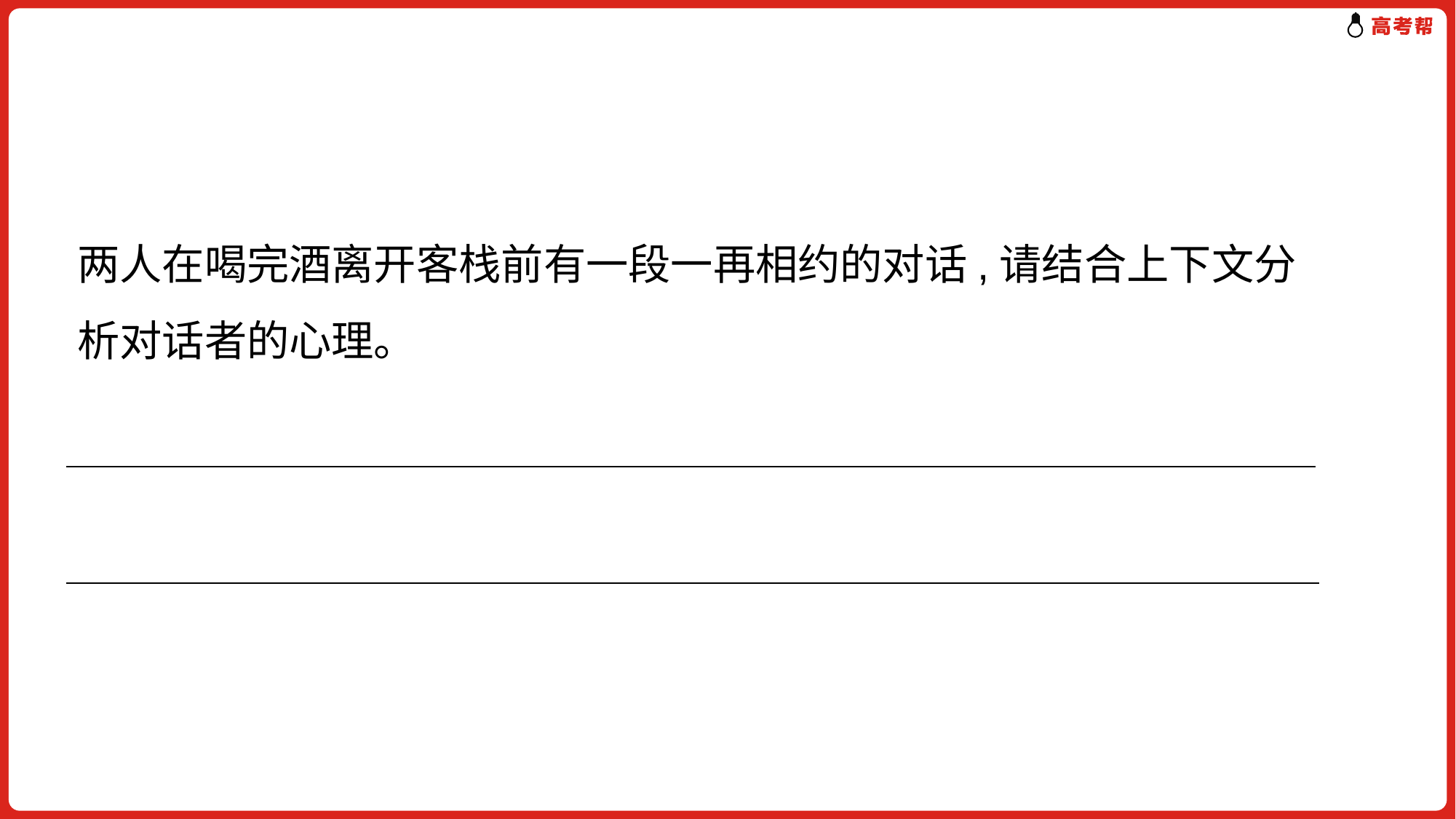

两人在喝完酒离开客栈前有一段一再相约的对话,请结合上下文分析对话者的心理。